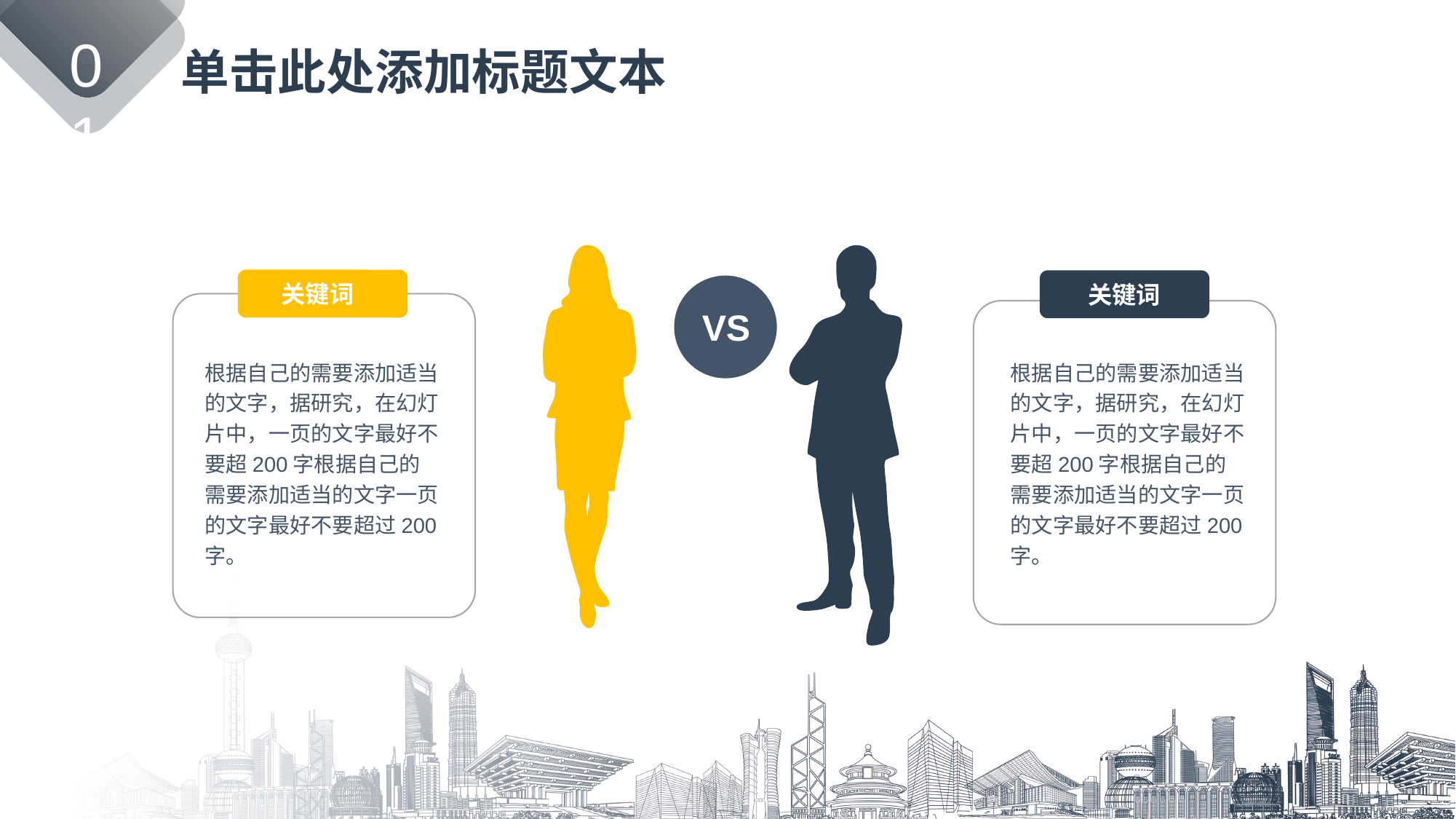

01
单击此处添加标题文本

关键词
关键词

VS

根据自己的需要添加适当的文字，据研究，在幻灯片中，一页的文字最好不要超200字根据自己的需要添加适当的文字一页的文字最好不要超过200字。
根据自己的需要添加适当的文字，据研究，在幻灯片中，一页的文字最好不要超200字根据自己的需要添加适当的文字一页的文字最好不要超过200字。